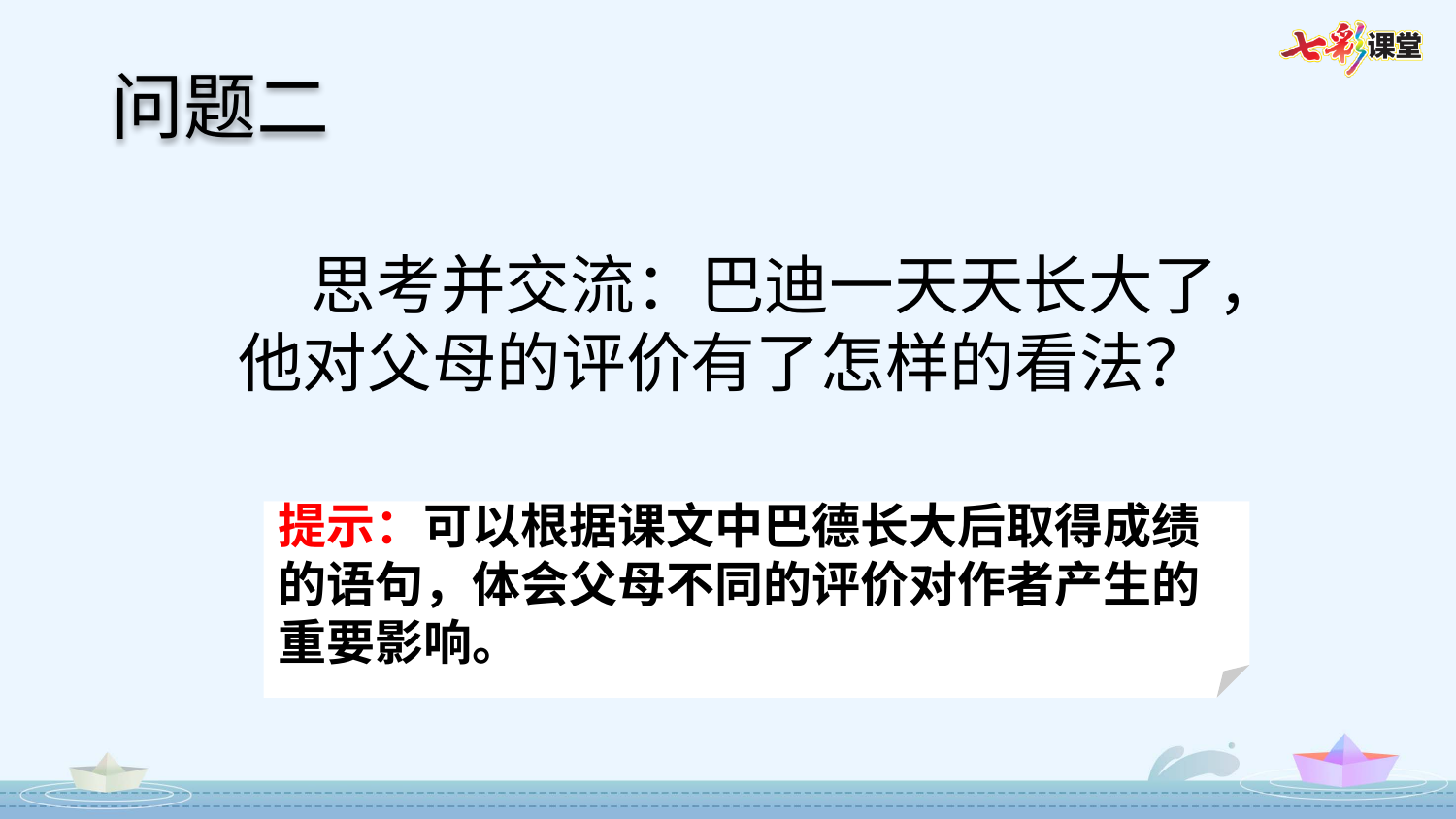

问题二
    思考并交流：巴迪一天天长大了，他对父母的评价有了怎样的看法？
提示：可以根据课文中巴德长大后取得成绩的语句，体会父母不同的评价对作者产生的重要影响。